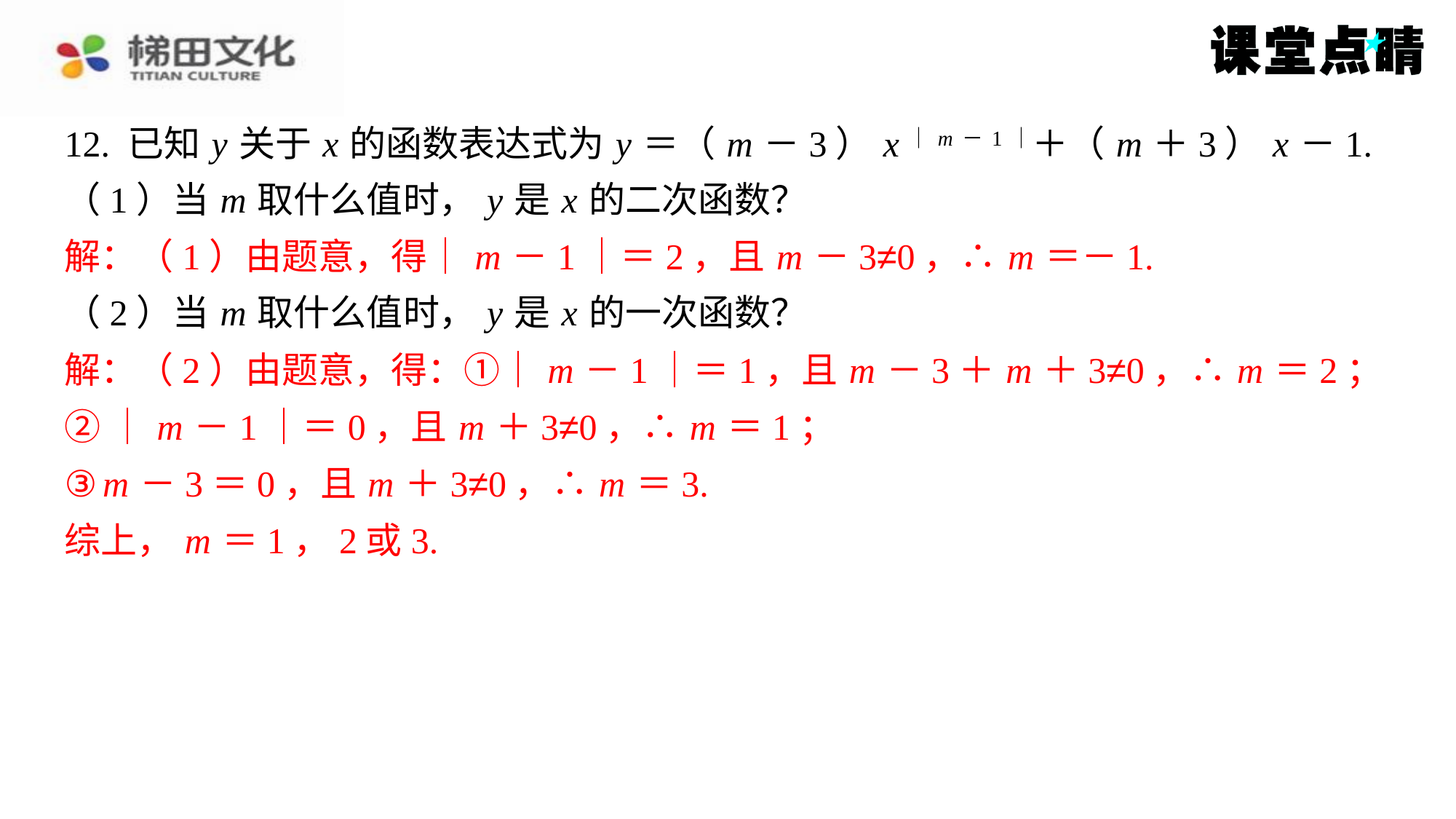

12. 已知 y 关于 x 的函数表达式为 y ＝（ m －3） x｜ m－1｜＋（ m ＋3） x －1.
（1）当 m 取什么值时， y 是 x 的二次函数？
解：（1）由题意，得｜ m －1｜＝2，且 m －3≠0，∴ m ＝－1.
（2）当 m 取什么值时， y 是 x 的一次函数？
解：（2）由题意，得：①｜ m －1｜＝1，且 m －3＋ m ＋3≠0，∴ m ＝2；
②｜ m －1｜＝0，且 m ＋3≠0，∴ m ＝1；
③ m －3＝0，且 m ＋3≠0，∴ m ＝3.
综上， m ＝1，2或3.
解：（1）由题意，得｜ m －1｜＝2，且 m －3≠0，∴ m ＝－1.
解：（2）由题意，得：①｜ m －1｜＝1，且 m －3＋ m ＋3≠0，∴ m ＝2；
②｜ m －1｜＝0，且 m ＋3≠0，∴ m ＝1；
③ m －3＝0，且 m ＋3≠0，∴ m ＝3.
综上， m ＝1，2或3.